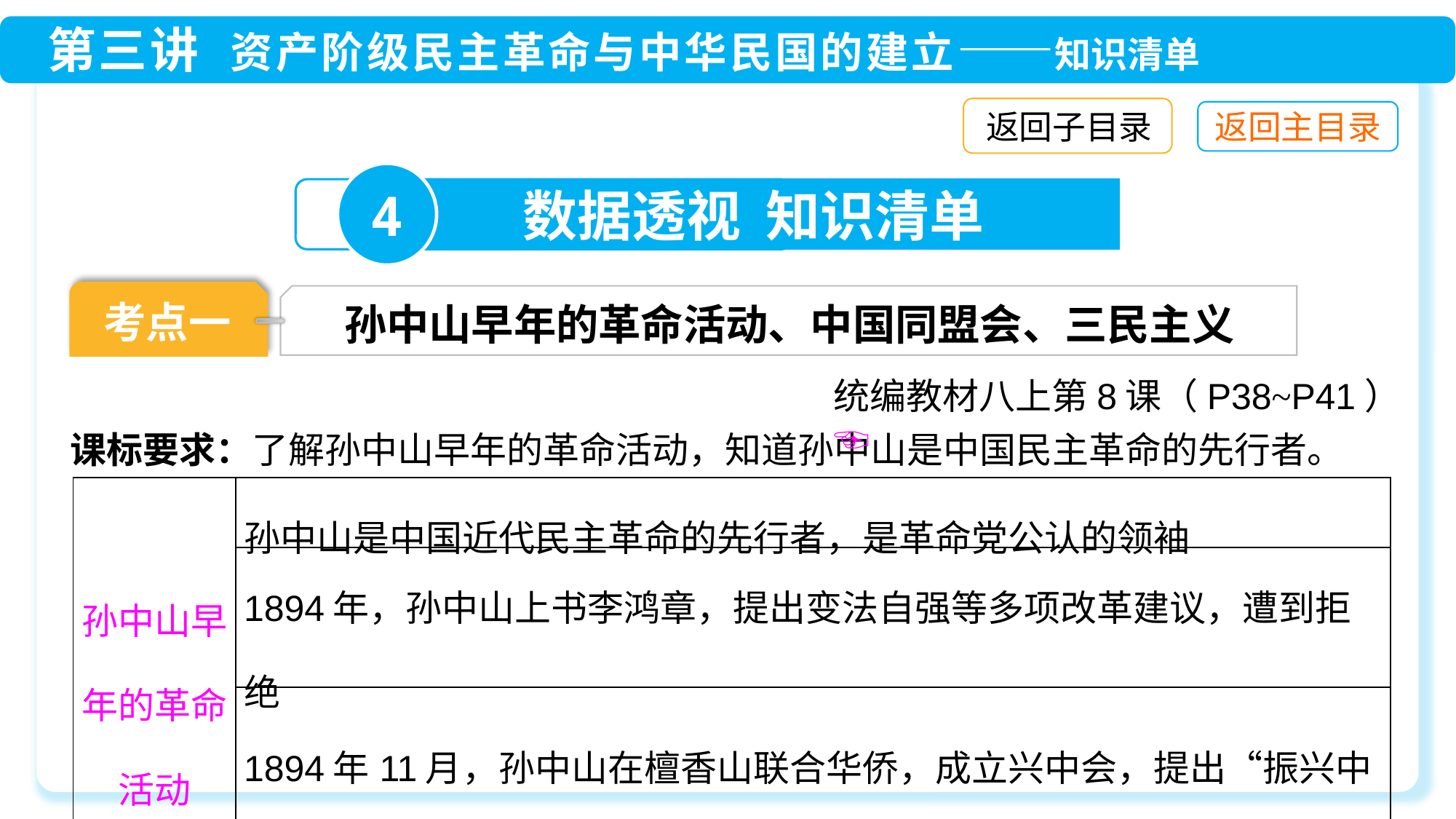

返回子目录
4

数据透视  知识清单
考点一
孙中山早年的革命活动、中国同盟会、三民主义

统编教材八上第8课（P38~P41）☜
课标要求：了解孙中山早年的革命活动，知道孙中山是中国民主革命的先行者。
| 孙中山早年的革命活动 | 孙中山是中国近代民主革命的先行者，是革命党公认的领袖 |
| --- | --- |
|  | 1894年，孙中山上书李鸿章，提出变法自强等多项改革建议，遭到拒绝 |
|  | 1894年11月，孙中山在檀香山联合华侨，成立兴中会，提出“振兴中华”的宗旨，号召“驱除鞑虏，恢复中国，创立合众政府” |